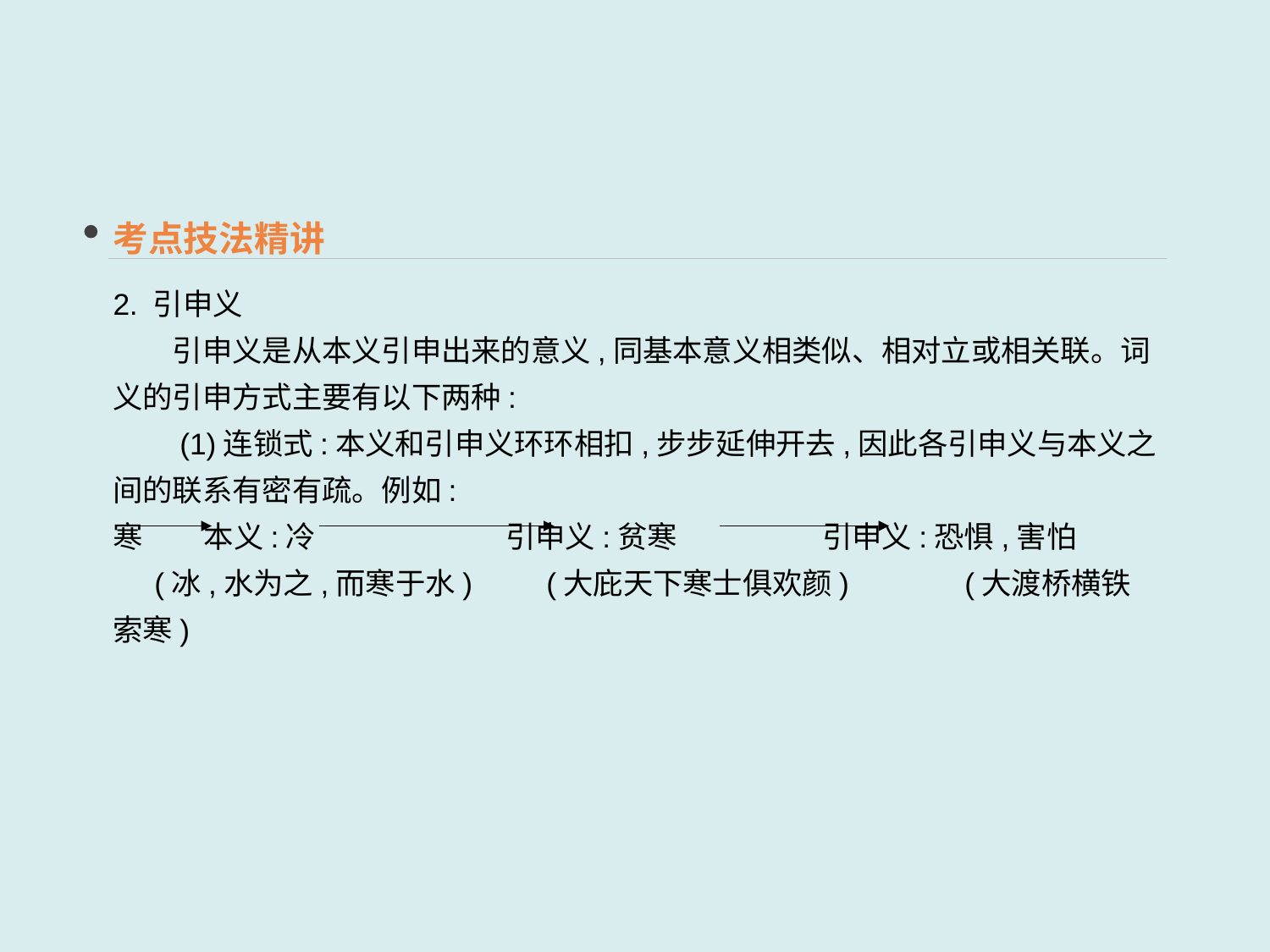

考点技法精讲

2. 引申义
　　引申义是从本义引申出来的意义,同基本意义相类似、相对立或相关联。词义的引申方式主要有以下两种:
　　(1)连锁式:本义和引申义环环相扣,步步延伸开去,因此各引申义与本义之间的联系有密有疏。例如:
寒         本义:冷                            引申义:贫寒        　         引申义:恐惧,害怕
     (冰,水为之,而寒于水)　　(大庇天下寒士俱欢颜)              (大渡桥横铁索寒)